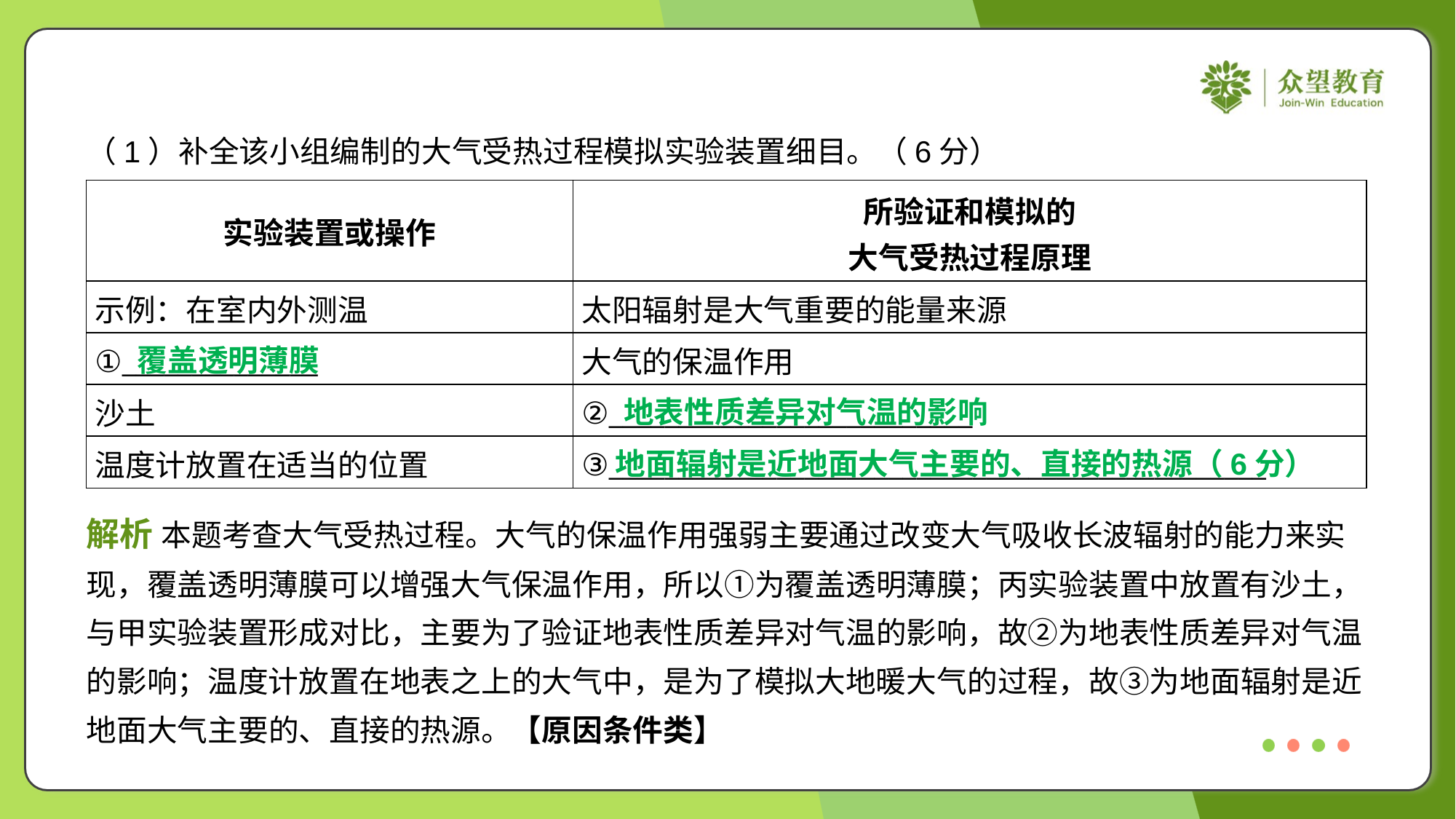

（1）补全该小组编制的大气受热过程模拟实验装置细目。（6分）
| 实验装置或操作 | 所验证和模拟的 大气受热过程原理 |
| --- | --- |
| 示例：在室内外测温 | 太阳辐射是大气重要的能量来源 |
| ①\_\_\_\_\_\_\_\_\_\_\_\_\_\_ | 大气的保温作用 |
| 沙土 | ②\_\_\_\_\_\_\_\_\_\_\_\_\_\_\_\_\_\_\_\_\_\_\_\_\_\_ |
| 温度计放置在适当的位置 | ③\_\_\_\_\_\_\_\_\_\_\_\_\_\_\_\_\_\_\_\_\_\_\_\_\_\_\_\_\_\_\_\_\_\_\_\_\_\_\_\_\_\_\_\_\_\_\_ |
覆盖透明薄膜
地表性质差异对气温的影响
地面辐射是近地面大气主要的、直接的热源（6分）
解析 本题考查大气受热过程。大气的保温作用强弱主要通过改变大气吸收长波辐射的能力来实
现，覆盖透明薄膜可以增强大气保温作用，所以①为覆盖透明薄膜；丙实验装置中放置有沙土，
与甲实验装置形成对比，主要为了验证地表性质差异对气温的影响，故②为地表性质差异对气温
的影响；温度计放置在地表之上的大气中，是为了模拟大地暖大气的过程，故③为地面辐射是近
地面大气主要的、直接的热源。【原因条件类】